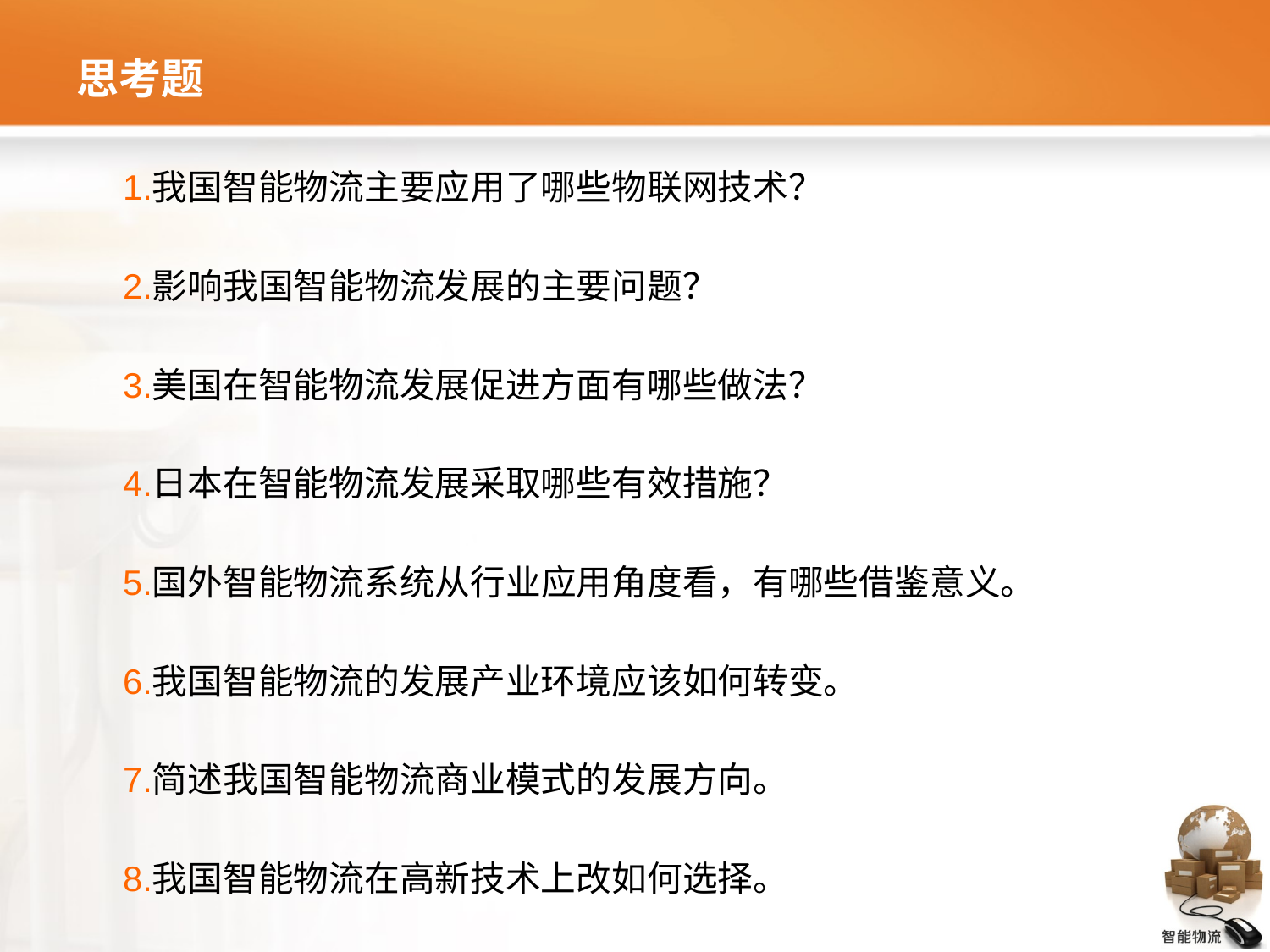

# 思考题
我国智能物流主要应用了哪些物联网技术？

影响我国智能物流发展的主要问题？

美国在智能物流发展促进方面有哪些做法？

日本在智能物流发展采取哪些有效措施？

国外智能物流系统从行业应用角度看，有哪些借鉴意义。

我国智能物流的发展产业环境应该如何转变。

简述我国智能物流商业模式的发展方向。

我国智能物流在高新技术上改如何选择。